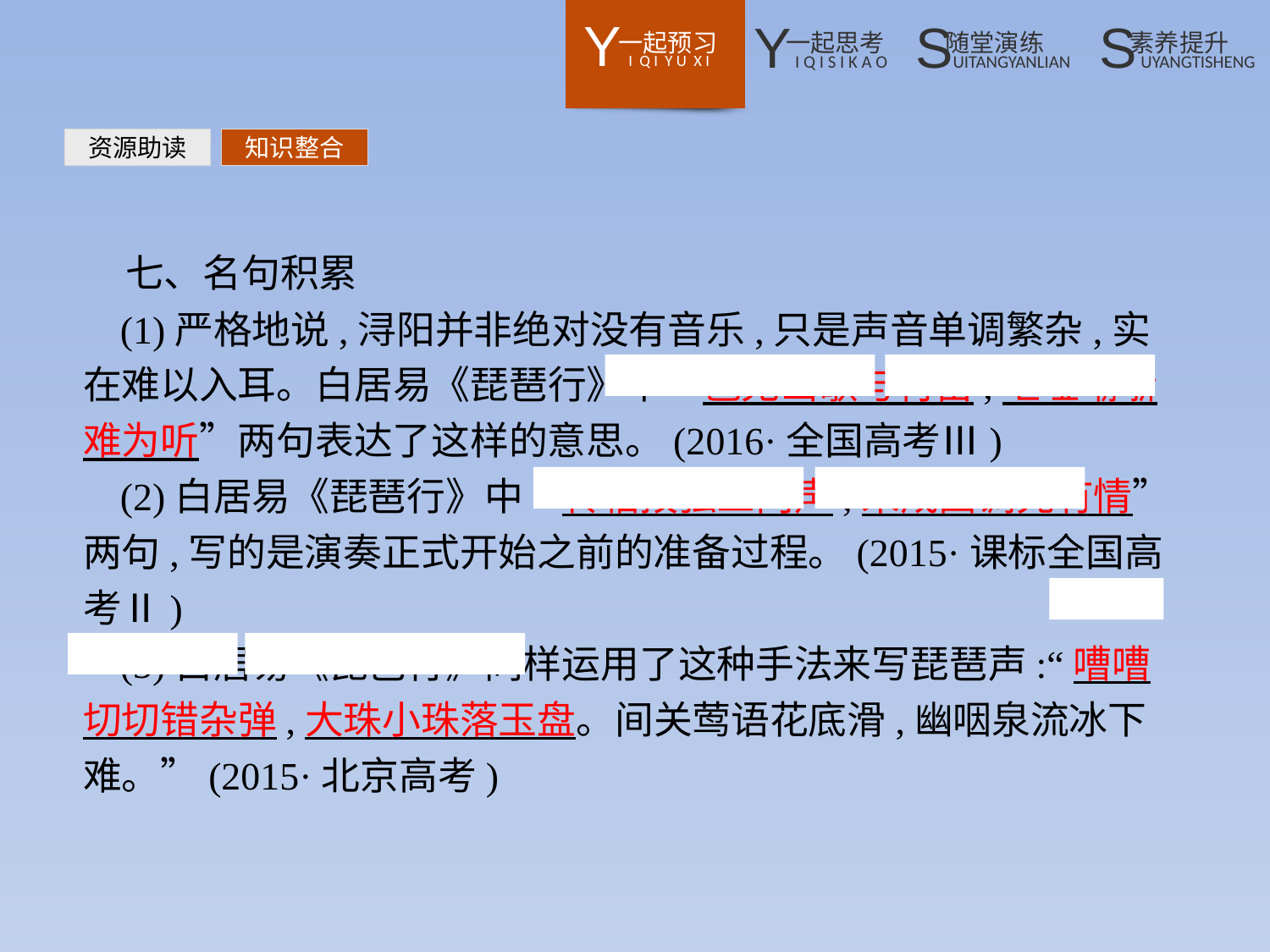

资源助读
知识整合
七、名句积累
(1)严格地说,浔阳并非绝对没有音乐,只是声音单调繁杂,实在难以入耳。白居易《琵琶行》中“岂无山歌与村笛,呕哑嘲哳难为听”两句表达了这样的意思。(2016·全国高考Ⅲ)
(2)白居易《琵琶行》中“转轴拨弦三两声,未成曲调先有情”两句,写的是演奏正式开始之前的准备过程。(2015·课标全国高考Ⅱ)
(3)白居易《琵琶行》同样运用了这种手法来写琵琶声:“嘈嘈切切错杂弹,大珠小珠落玉盘。间关莺语花底滑,幽咽泉流冰下难。”(2015·北京高考)